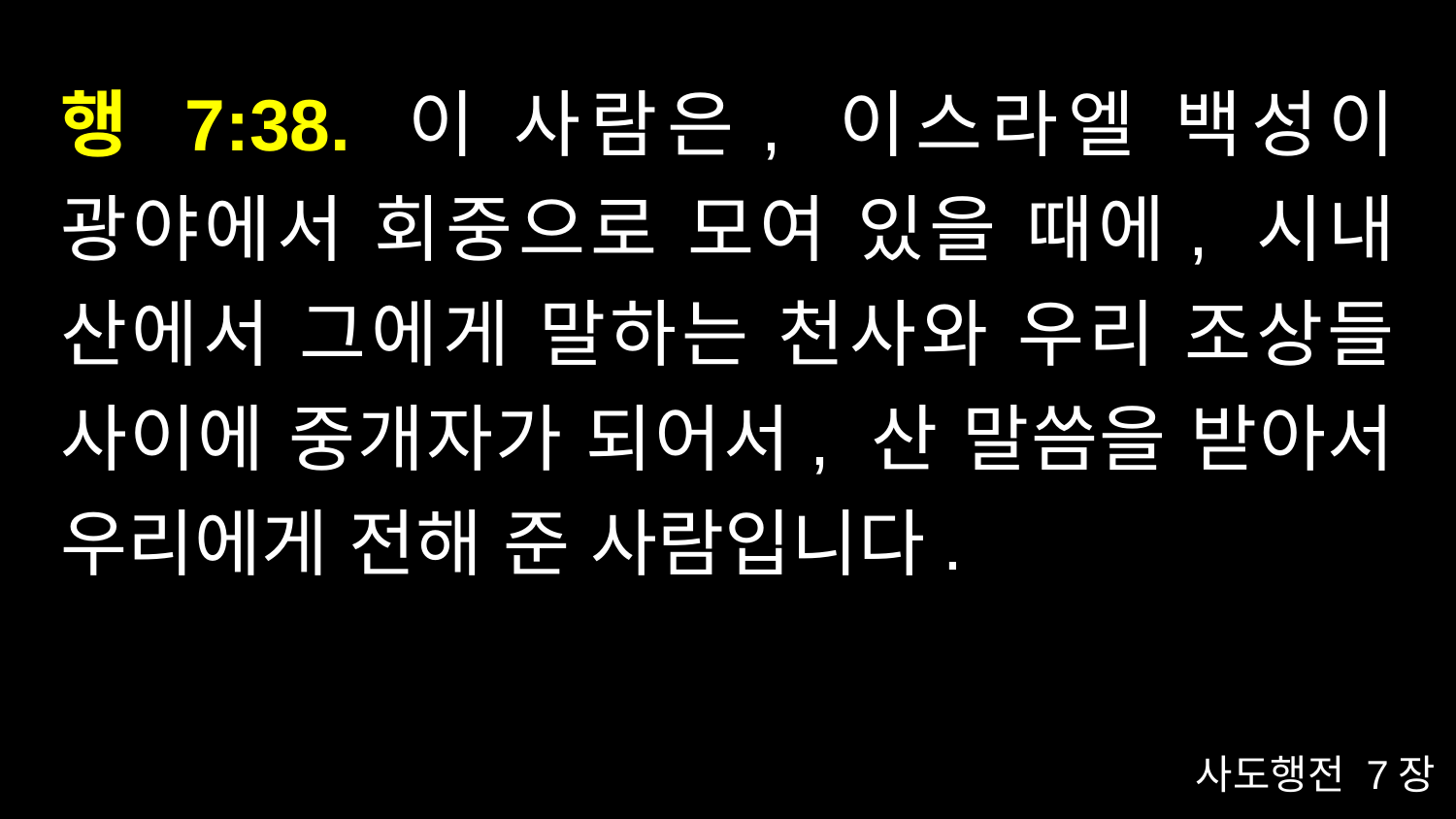

# 행 7:38. 이 사람은, 이스라엘 백성이 광야에서 회중으로 모여 있을 때에, 시내 산에서 그에게 말하는 천사와 우리 조상들 사이에 중개자가 되어서, 산 말씀을 받아서 우리에게 전해 준 사람입니다.
사도행전 7장